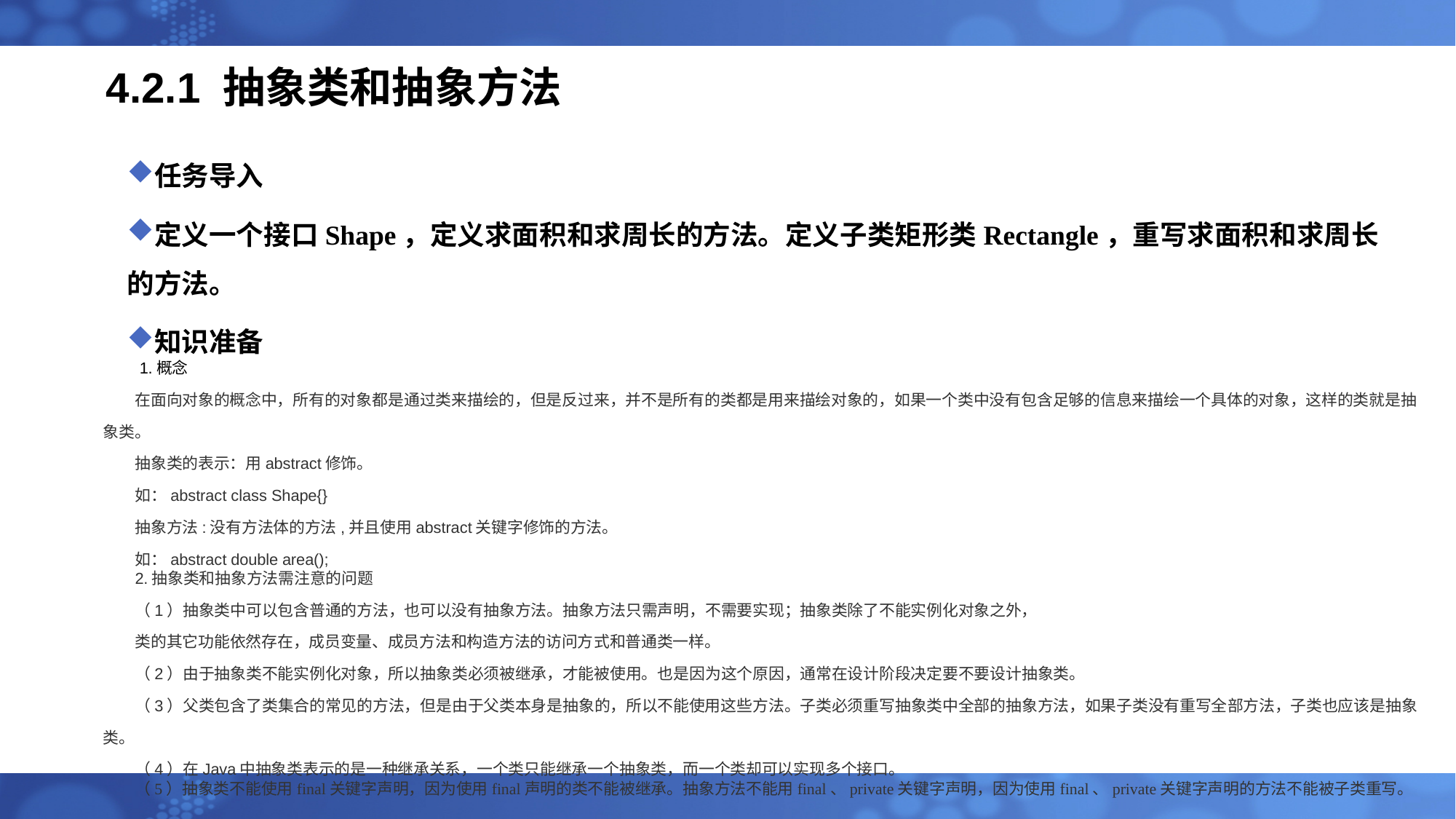

# 4.2.1 抽象类和抽象方法
任务导入
定义一个接口Shape，定义求面积和求周长的方法。定义子类矩形类Rectangle，重写求面积和求周长的方法。
知识准备

1.概念
在面向对象的概念中，所有的对象都是通过类来描绘的，但是反过来，并不是所有的类都是用来描绘对象的，如果一个类中没有包含足够的信息来描绘一个具体的对象，这样的类就是抽象类。
抽象类的表示：用abstract修饰。
如：abstract class Shape{}
抽象方法:没有方法体的方法,并且使用abstract关键字修饰的方法。
如：abstract double area();
2.抽象类和抽象方法需注意的问题
（1）抽象类中可以包含普通的方法，也可以没有抽象方法。抽象方法只需声明，不需要实现；抽象类除了不能实例化对象之外，
类的其它功能依然存在，成员变量、成员方法和构造方法的访问方式和普通类一样。
（2）由于抽象类不能实例化对象，所以抽象类必须被继承，才能被使用。也是因为这个原因，通常在设计阶段决定要不要设计抽象类。
（3）父类包含了类集合的常见的方法，但是由于父类本身是抽象的，所以不能使用这些方法。子类必须重写抽象类中全部的抽象方法，如果子类没有重写全部方法，子类也应该是抽象类。
（4）在Java中抽象类表示的是一种继承关系，一个类只能继承一个抽象类，而一个类却可以实现多个接口。
（5）抽象类不能使用final关键字声明，因为使用final声明的类不能被继承。抽象方法不能用final、private关键字声明，因为使用final、private关键字声明的方法不能被子类重写。